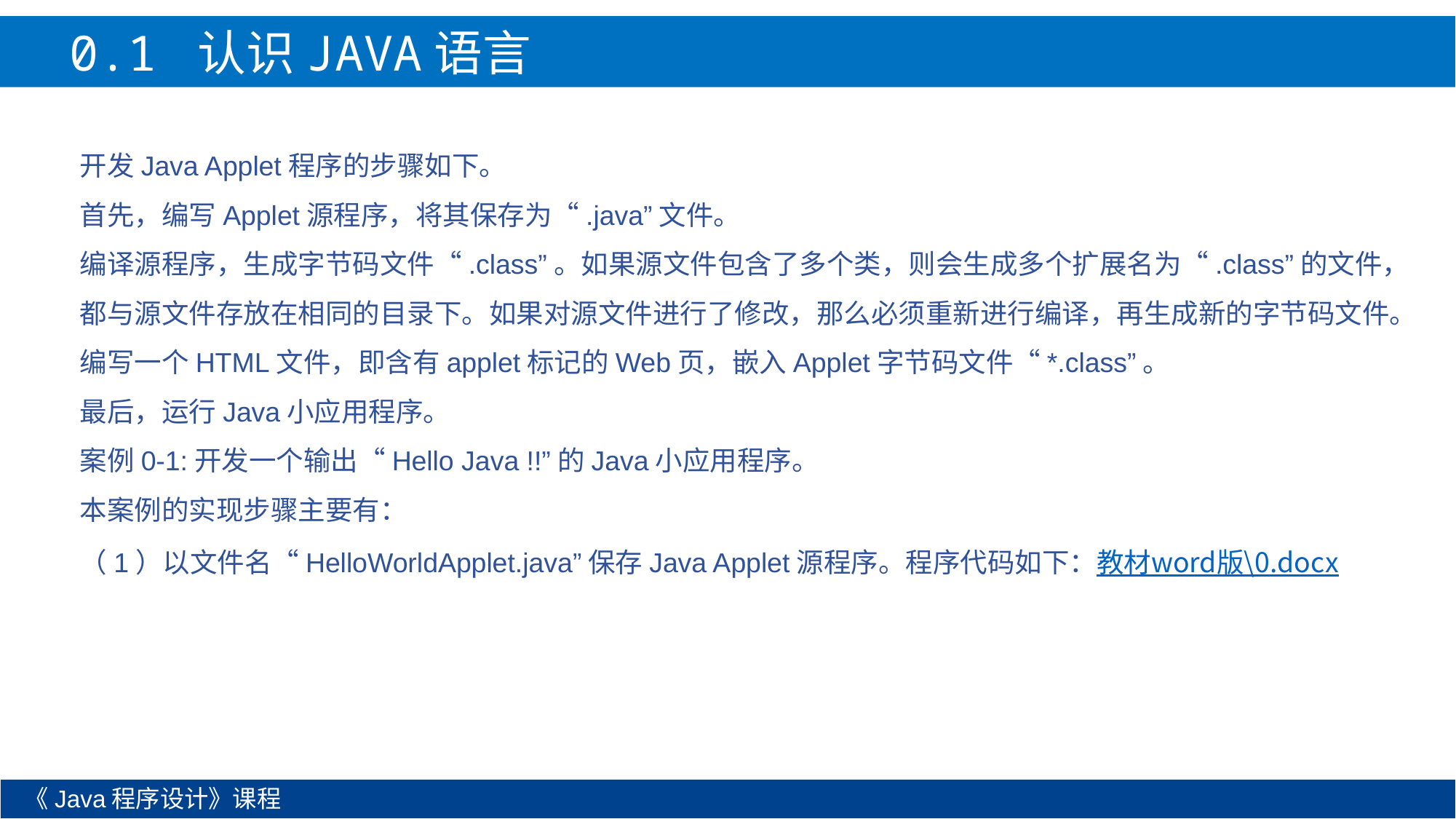

0.1 认识JAVA语言
开发Java Applet程序的步骤如下。
首先，编写Applet源程序，将其保存为“.java”文件。
编译源程序，生成字节码文件“.class”。如果源文件包含了多个类，则会生成多个扩展名为“.class”的文件，都与源文件存放在相同的目录下。如果对源文件进行了修改，那么必须重新进行编译，再生成新的字节码文件。
编写一个HTML文件，即含有applet标记的Web页，嵌入Applet字节码文件“*.class”。
最后，运行Java小应用程序。
案例0-1:开发一个输出“Hello Java !!”的Java小应用程序。
本案例的实现步骤主要有：
（1）以文件名“HelloWorldApplet.java”保存Java Applet源程序。程序代码如下：教材word版\0.docx
《Java程序设计》课程